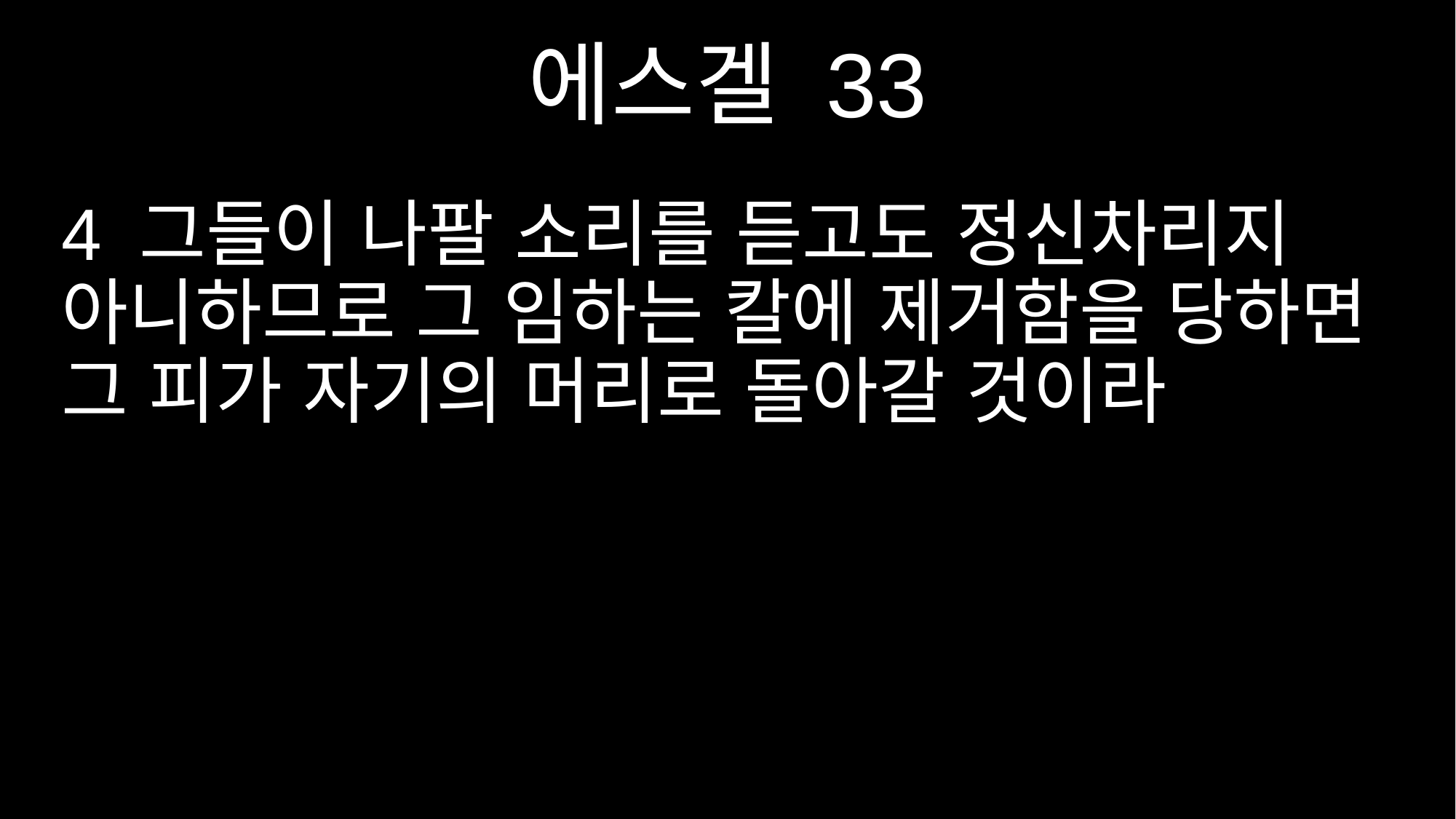

에스겔 33
4 그들이 나팔 소리를 듣고도 정신차리지 아니하므로 그 임하는 칼에 제거함을 당하면 그 피가 자기의 머리로 돌아갈 것이라